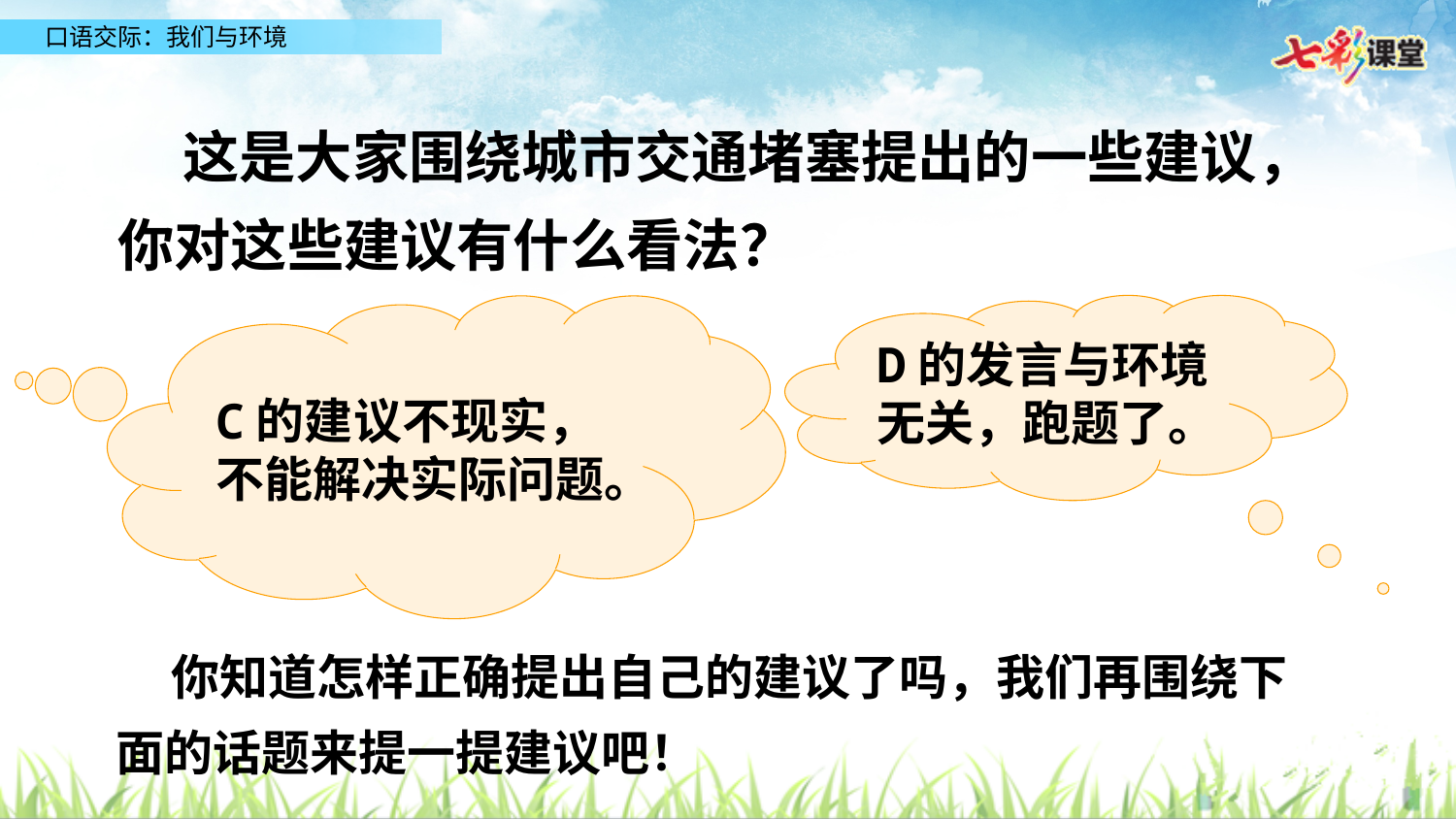

这是大家围绕城市交通堵塞提出的一些建议，你对这些建议有什么看法？
C的建议不现实，不能解决实际问题。
D的发言与环境无关，跑题了。
    你知道怎样正确提出自己的建议了吗，我们再围绕下面的话题来提一提建议吧！